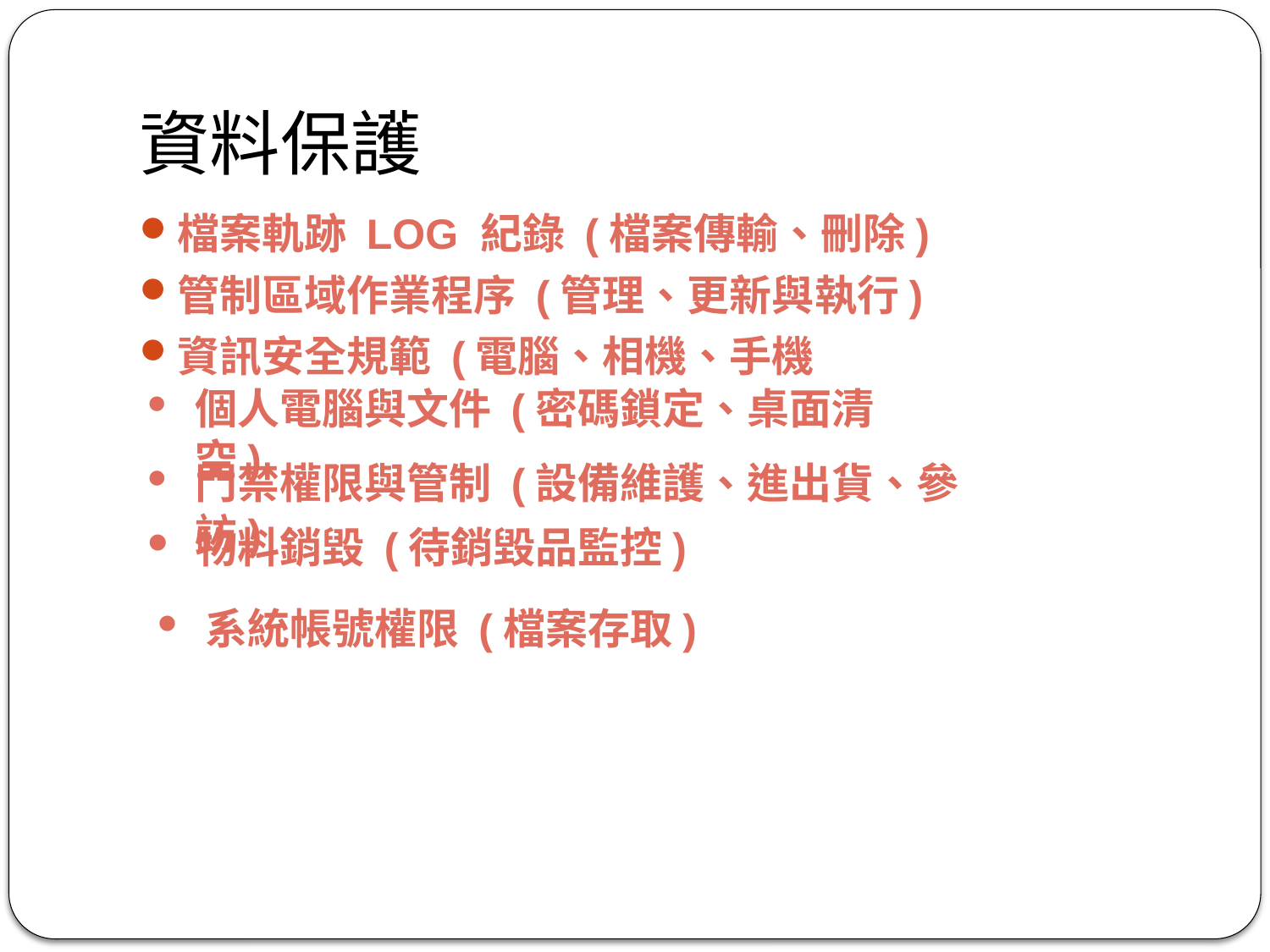

# 資料保護
檔案軌跡 LOG 紀錄 (檔案傳輸、刪除)
管制區域作業程序 (管理、更新與執行)
資訊安全規範 (電腦、相機、手機
個人電腦與文件 (密碼鎖定、桌面清空)
門禁權限與管制 (設備維護、進出貨、參訪)
物料銷毀 (待銷毀品監控)
系統帳號權限 (檔案存取)